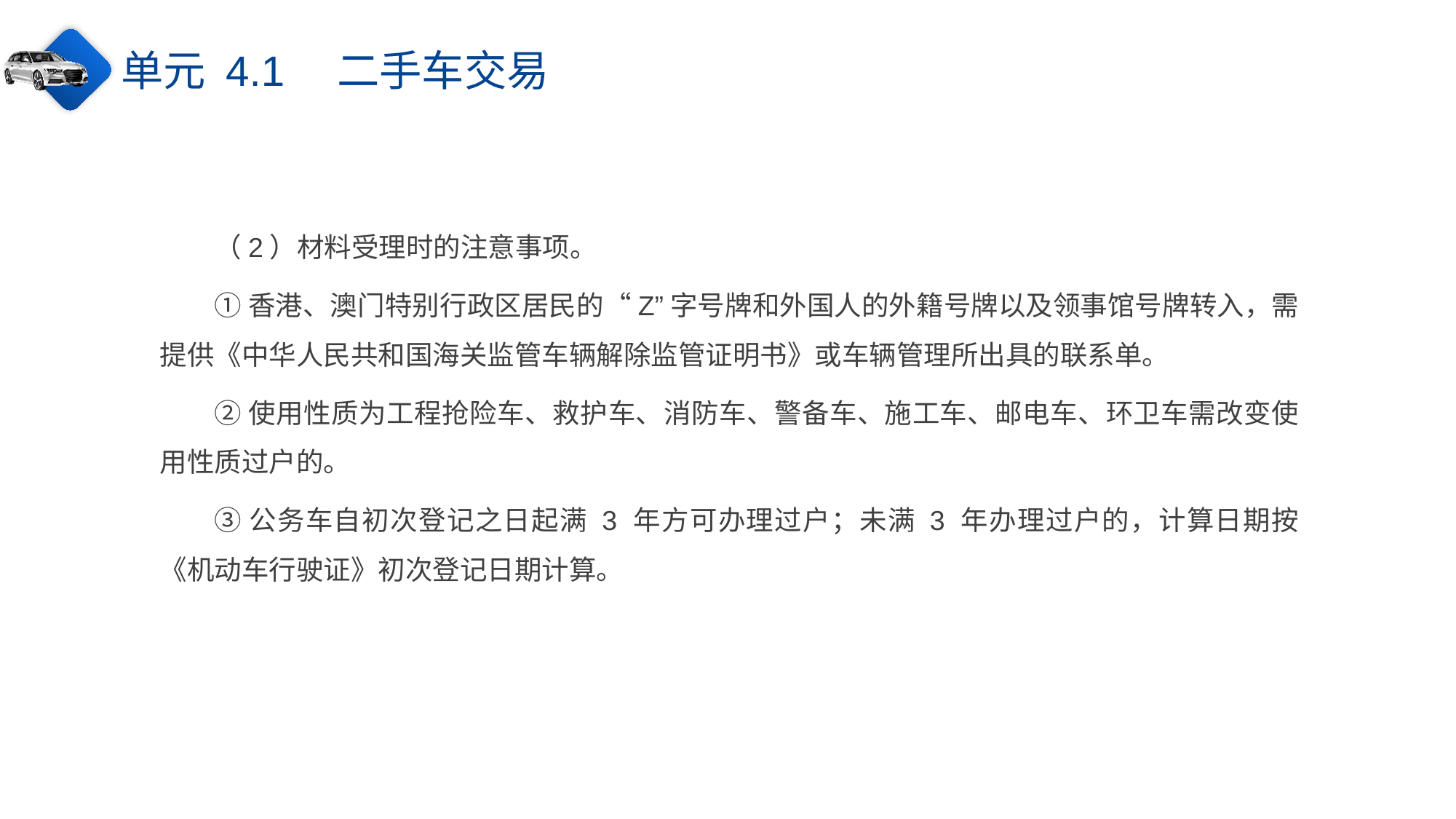

单元 4.1　二手车交易
（2）材料受理时的注意事项。
①香港、澳门特别行政区居民的“Z”字号牌和外国人的外籍号牌以及领事馆号牌转入，需提供《中华人民共和国海关监管车辆解除监管证明书》或车辆管理所出具的联系单。
②使用性质为工程抢险车、救护车、消防车、警备车、施工车、邮电车、环卫车需改变使用性质过户的。
③公务车自初次登记之日起满 3 年方可办理过户；未满 3 年办理过户的，计算日期按《机动车行驶证》初次登记日期计算。